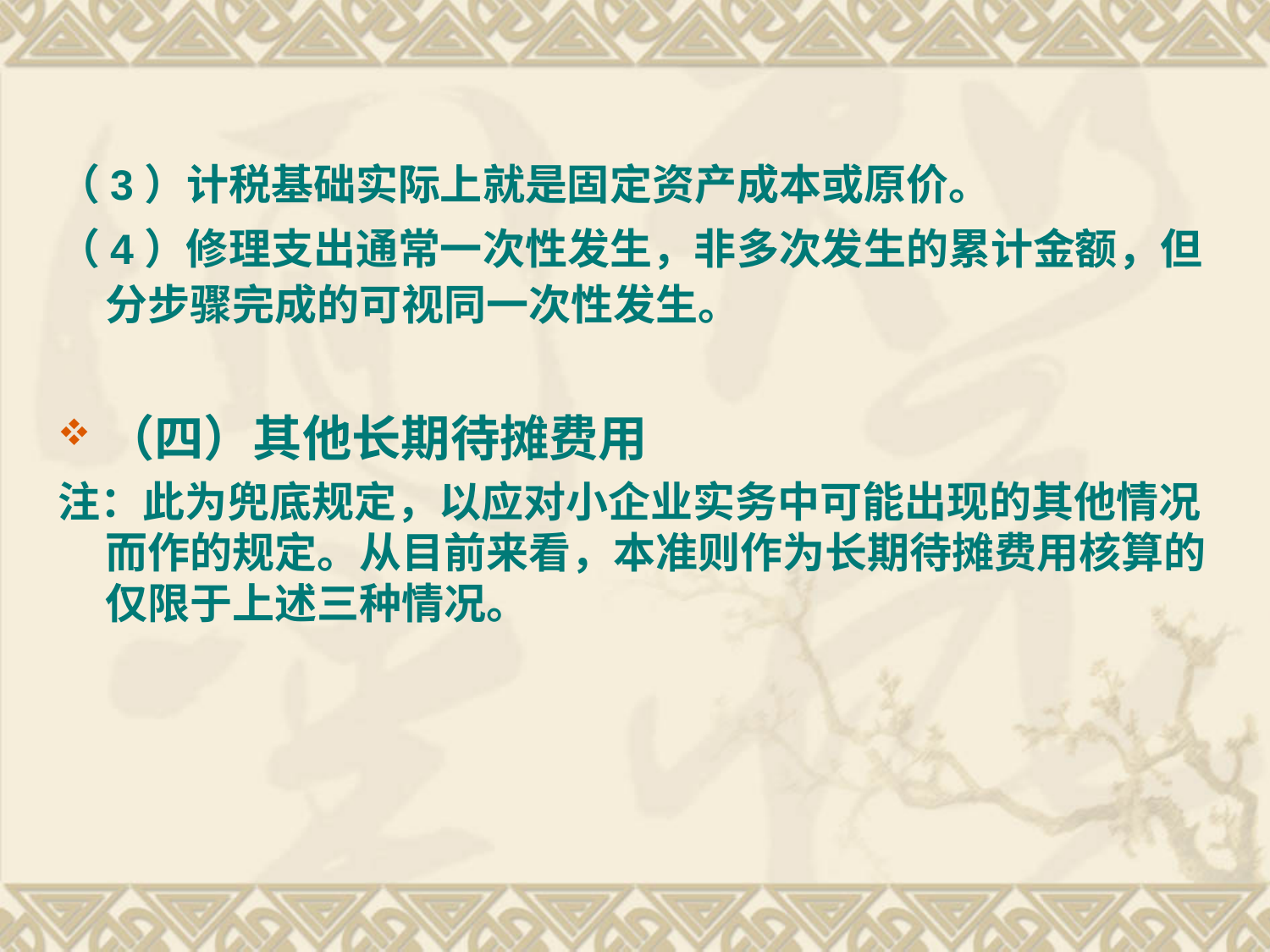

#
（3）计税基础实际上就是固定资产成本或原价。
（4）修理支出通常一次性发生，非多次发生的累计金额，但分步骤完成的可视同一次性发生。

（四）其他长期待摊费用
注：此为兜底规定，以应对小企业实务中可能出现的其他情况而作的规定。从目前来看，本准则作为长期待摊费用核算的仅限于上述三种情况。